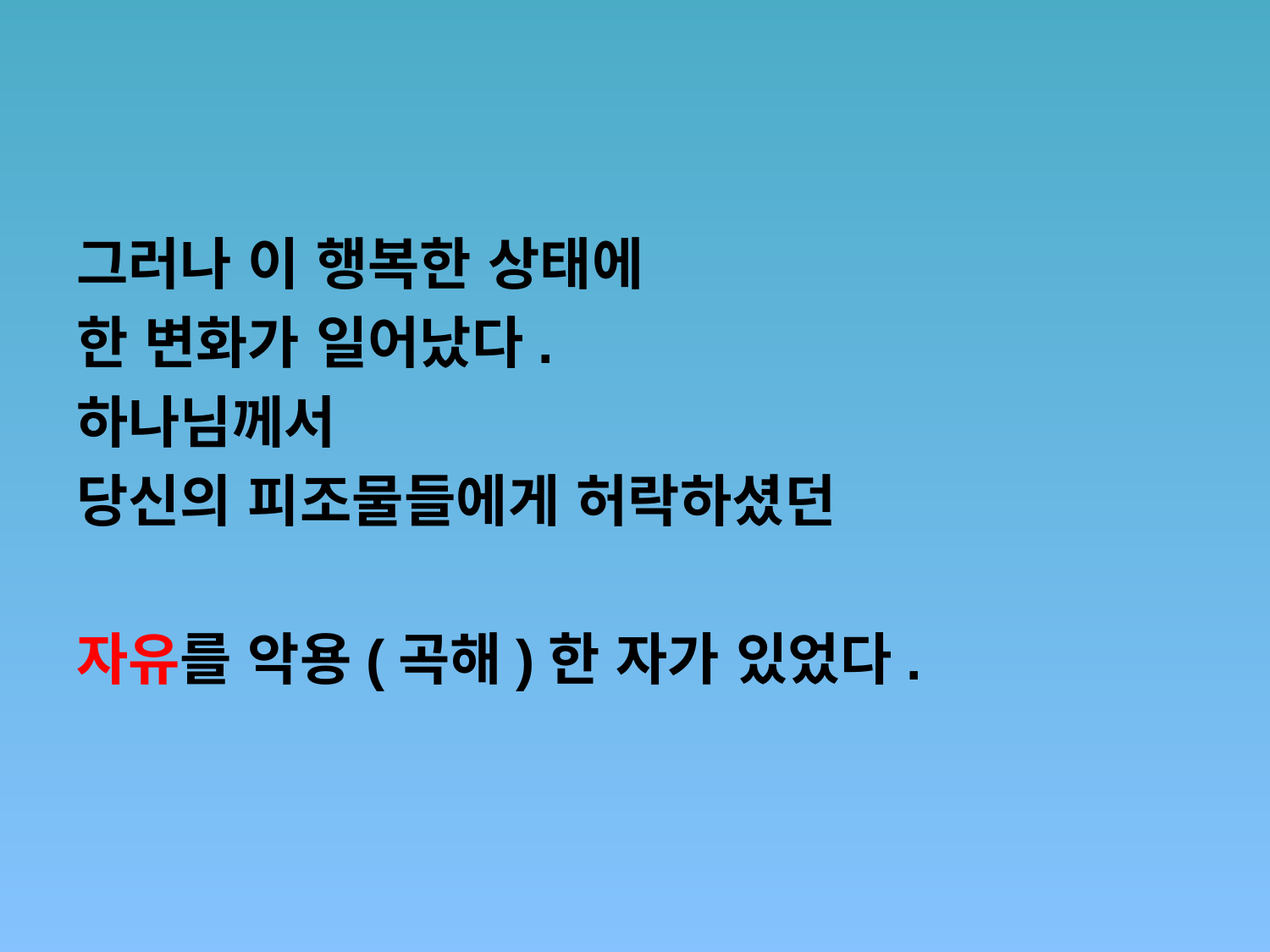

#
그러나 이 행복한 상태에
한 변화가 일어났다.
하나님께서
당신의 피조물들에게 허락하셨던

자유를 악용(곡해)한 자가 있었다.